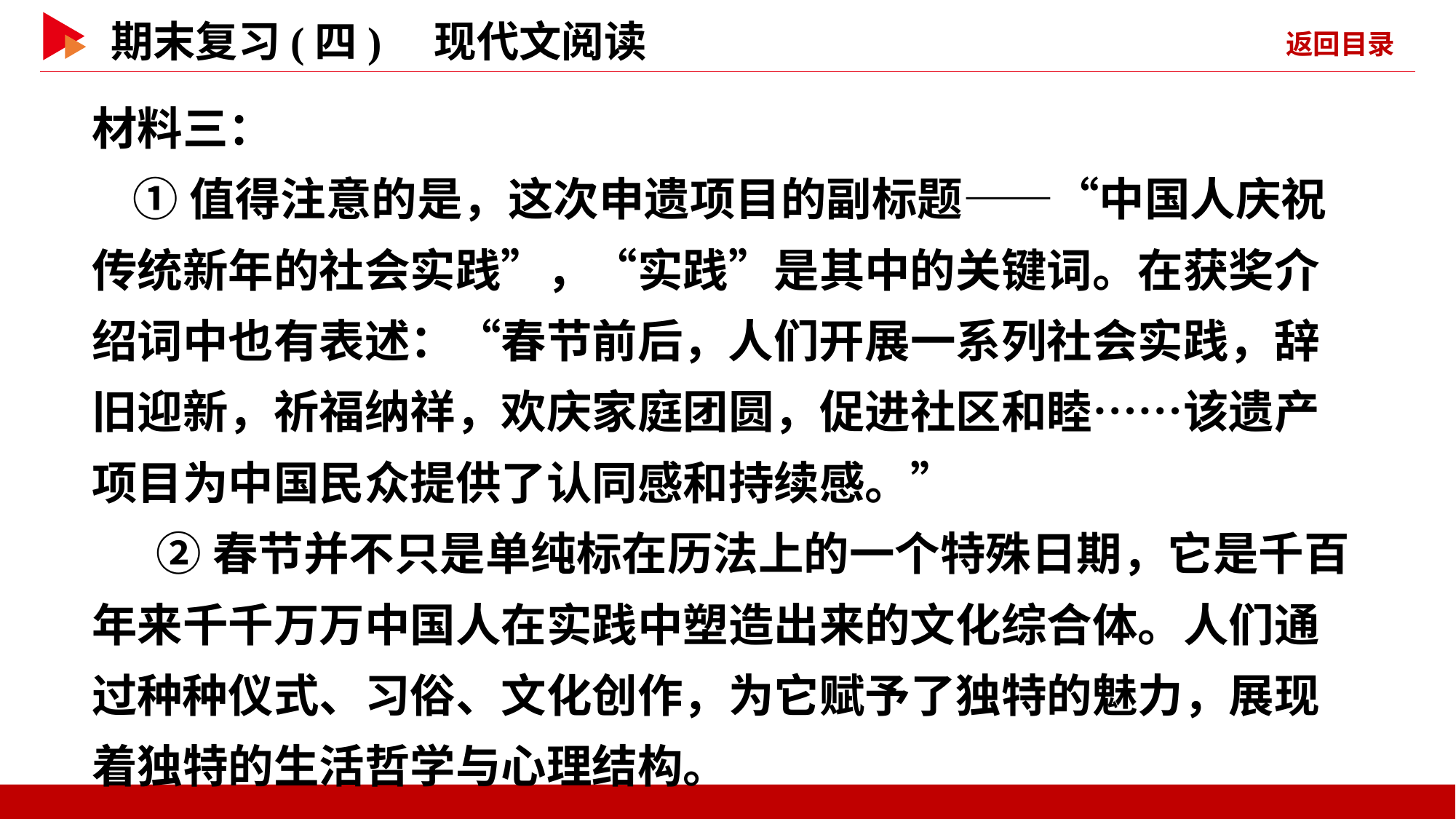

材料三：
    ①值得注意的是，这次申遗项目的副标题——“中国人庆祝传统新年的社会实践”，“实践”是其中的关键词。在获奖介绍词中也有表述：“春节前后，人们开展一系列社会实践，辞旧迎新，祈福纳祥，欢庆家庭团圆，促进社区和睦……该遗产项目为中国民众提供了认同感和持续感。”
   ②春节并不只是单纯标在历法上的一个特殊日期，它是千百年来千千万万中国人在实践中塑造出来的文化综合体。人们通过种种仪式、习俗、文化创作，为它赋予了独特的魅力，展现着独特的生活哲学与心理结构。